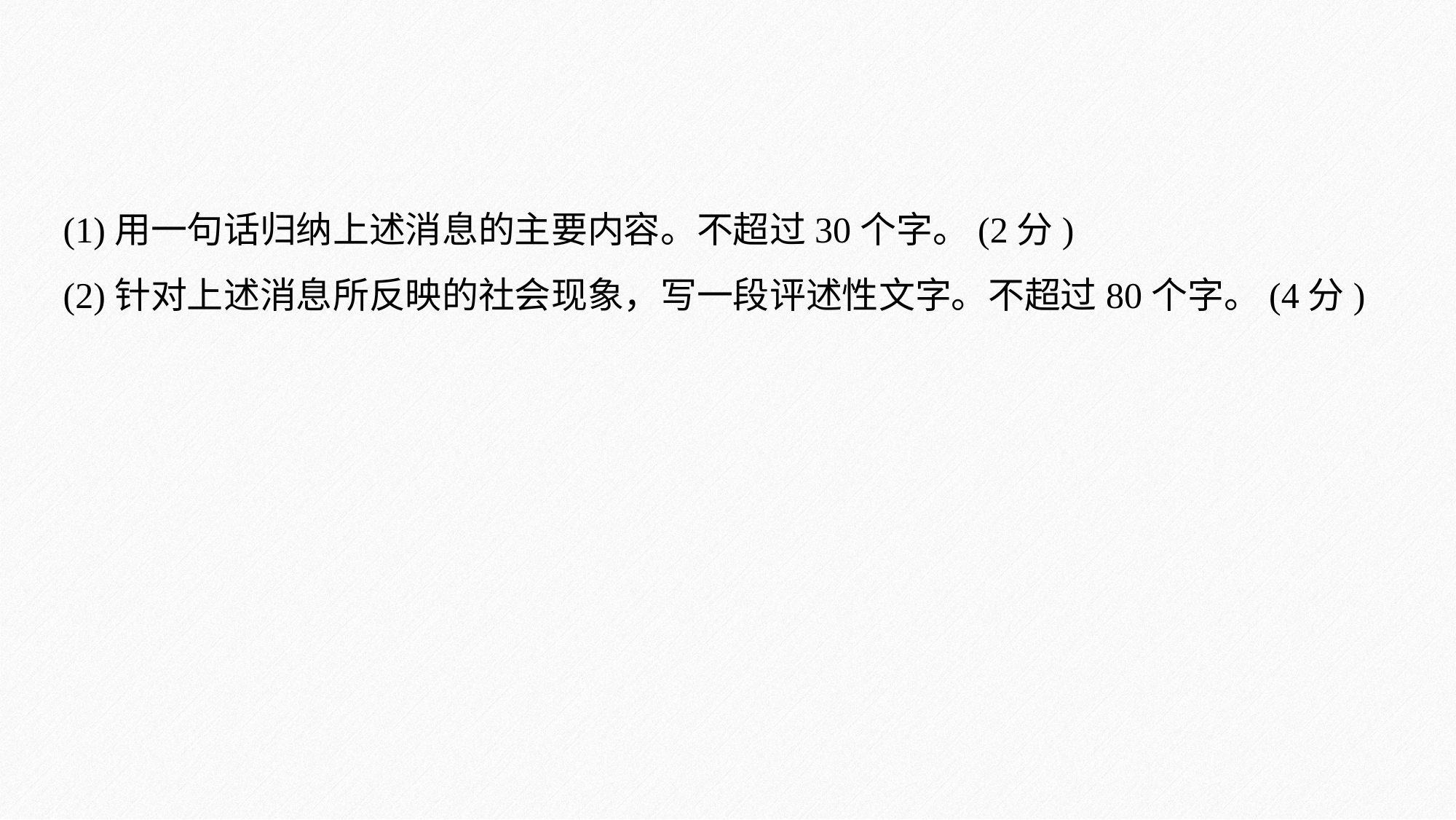

(1)用一句话归纳上述消息的主要内容。不超过30个字。(2分)
(2)针对上述消息所反映的社会现象，写一段评述性文字。不超过80个字。(4分)